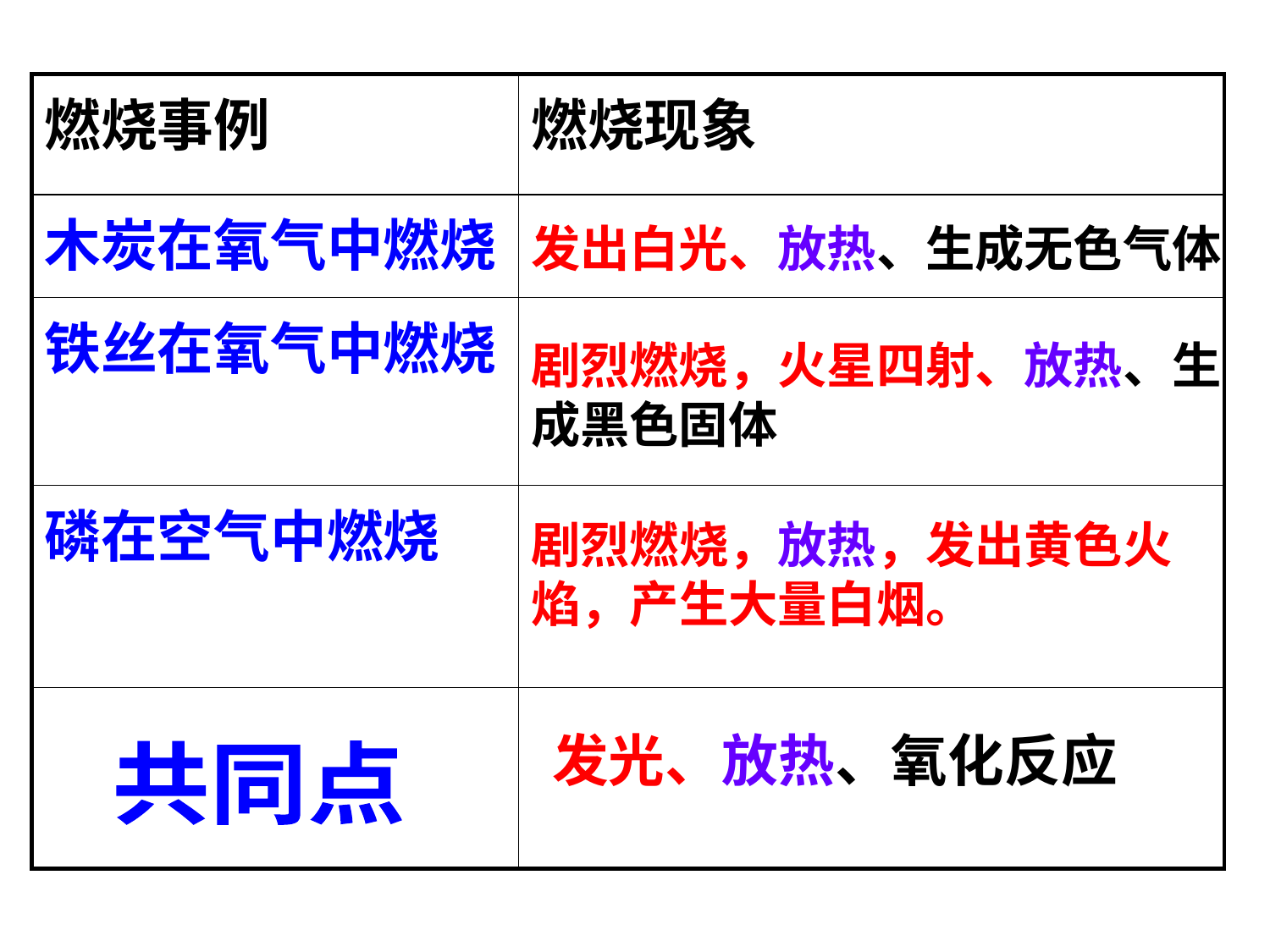

| 燃烧事例 | 燃烧现象 |
| --- | --- |
| 木炭在氧气中燃烧 |  |
| 铁丝在氧气中燃烧 |  |
| 磷在空气中燃烧 |  |
|  |  |
发出白光、放热、生成无色气体
剧烈燃烧，火星四射、放热、生成黑色固体
剧烈燃烧，放热，发出黄色火焰，产生大量白烟。
发光、放热、氧化反应

共同点